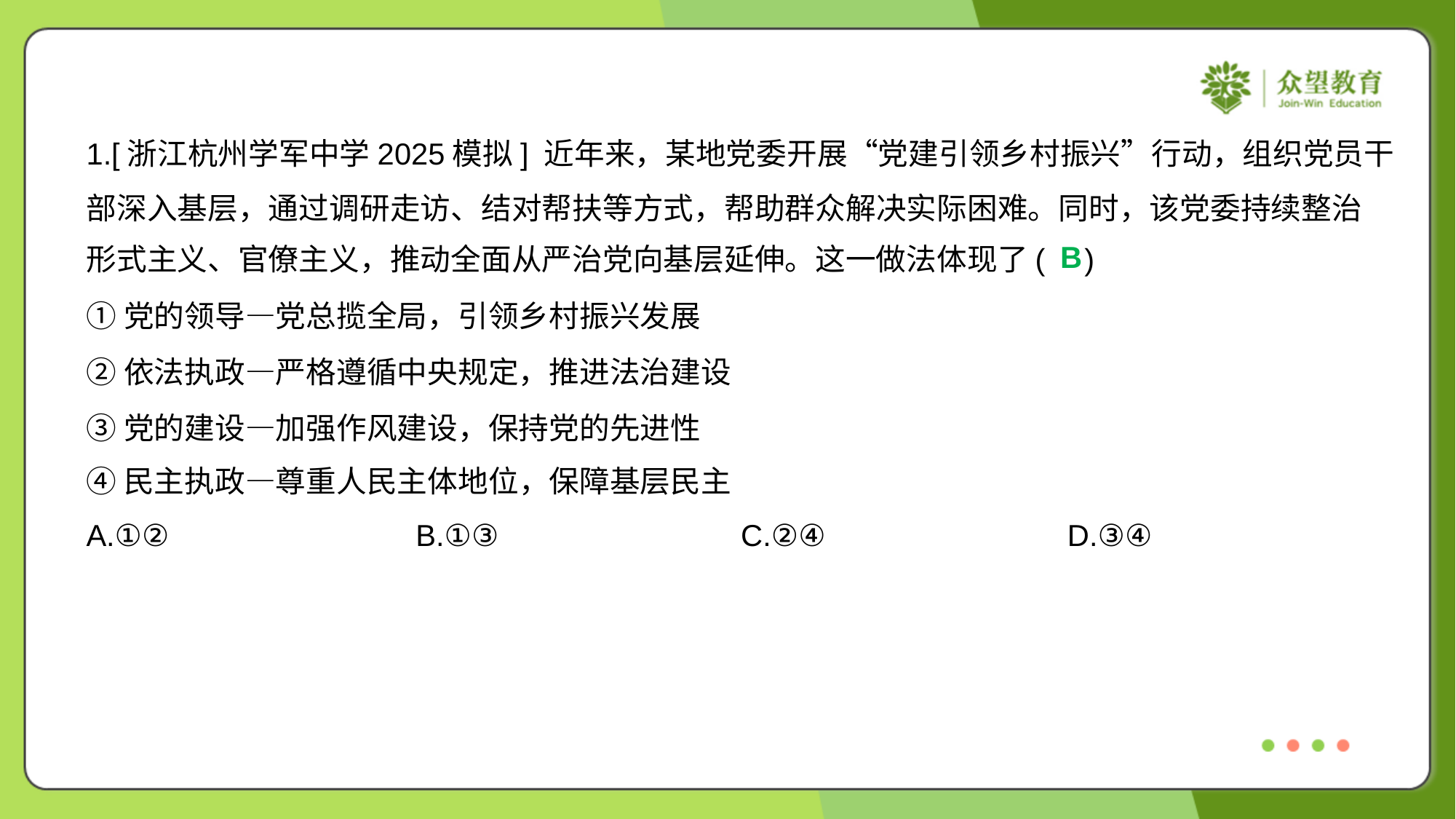

1.[浙江杭州学军中学2025模拟] 近年来，某地党委开展“党建引领乡村振兴”行动，组织党员干
部深入基层，通过调研走访、结对帮扶等方式，帮助群众解决实际困难。同时，该党委持续整治
形式主义、官僚主义，推动全面从严治党向基层延伸。这一做法体现了(     )
B
①党的领导—党总揽全局，引领乡村振兴发展
②依法执政—严格遵循中央规定，推进法治建设
③党的建设—加强作风建设，保持党的先进性
④民主执政—尊重人民主体地位，保障基层民主
A.①②	B.①③	C.②④	D.③④